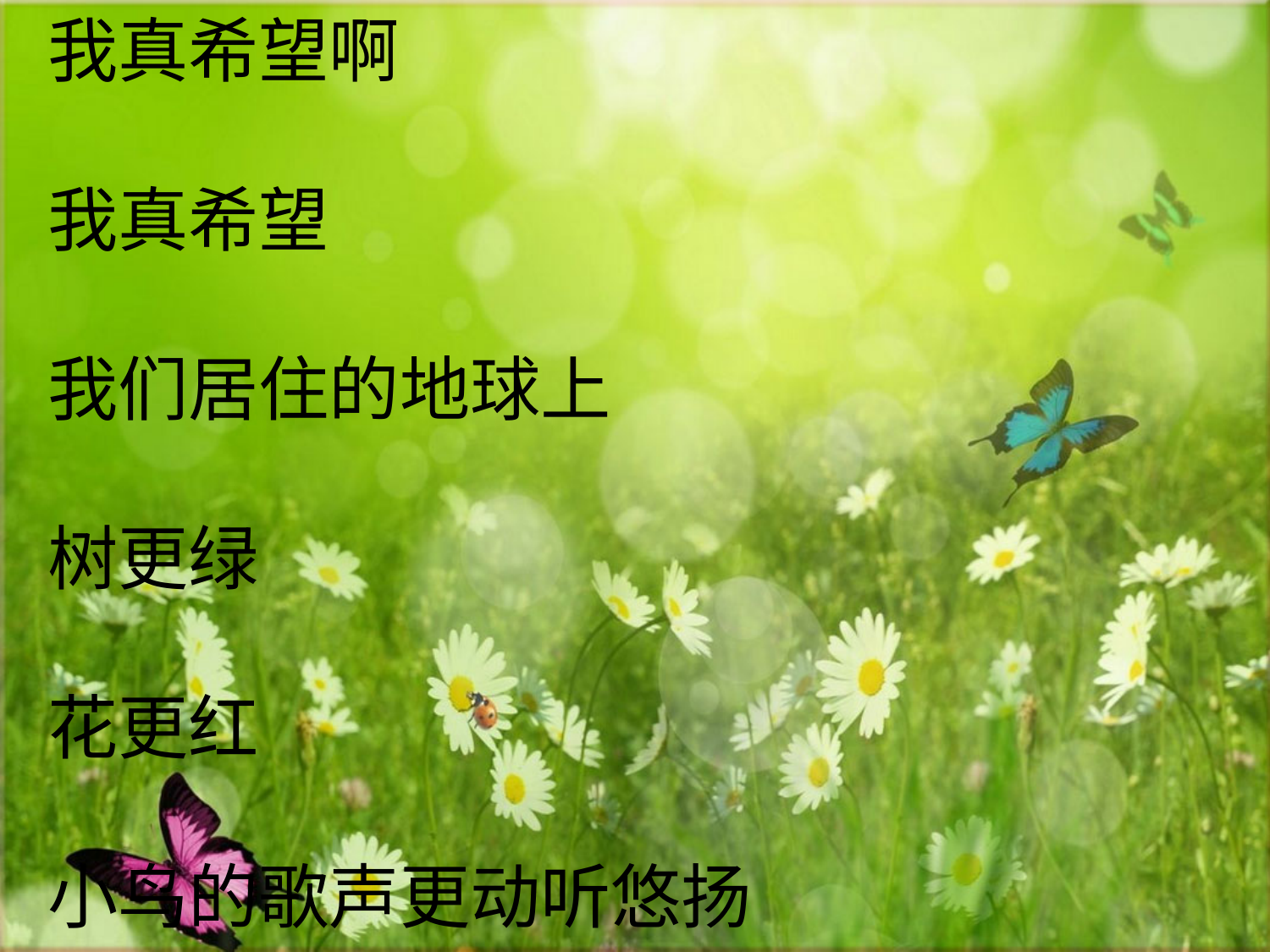

我真希望啊

我真希望

我们居住的地球上

树更绿

花更红

小鸟的歌声更动听悠扬